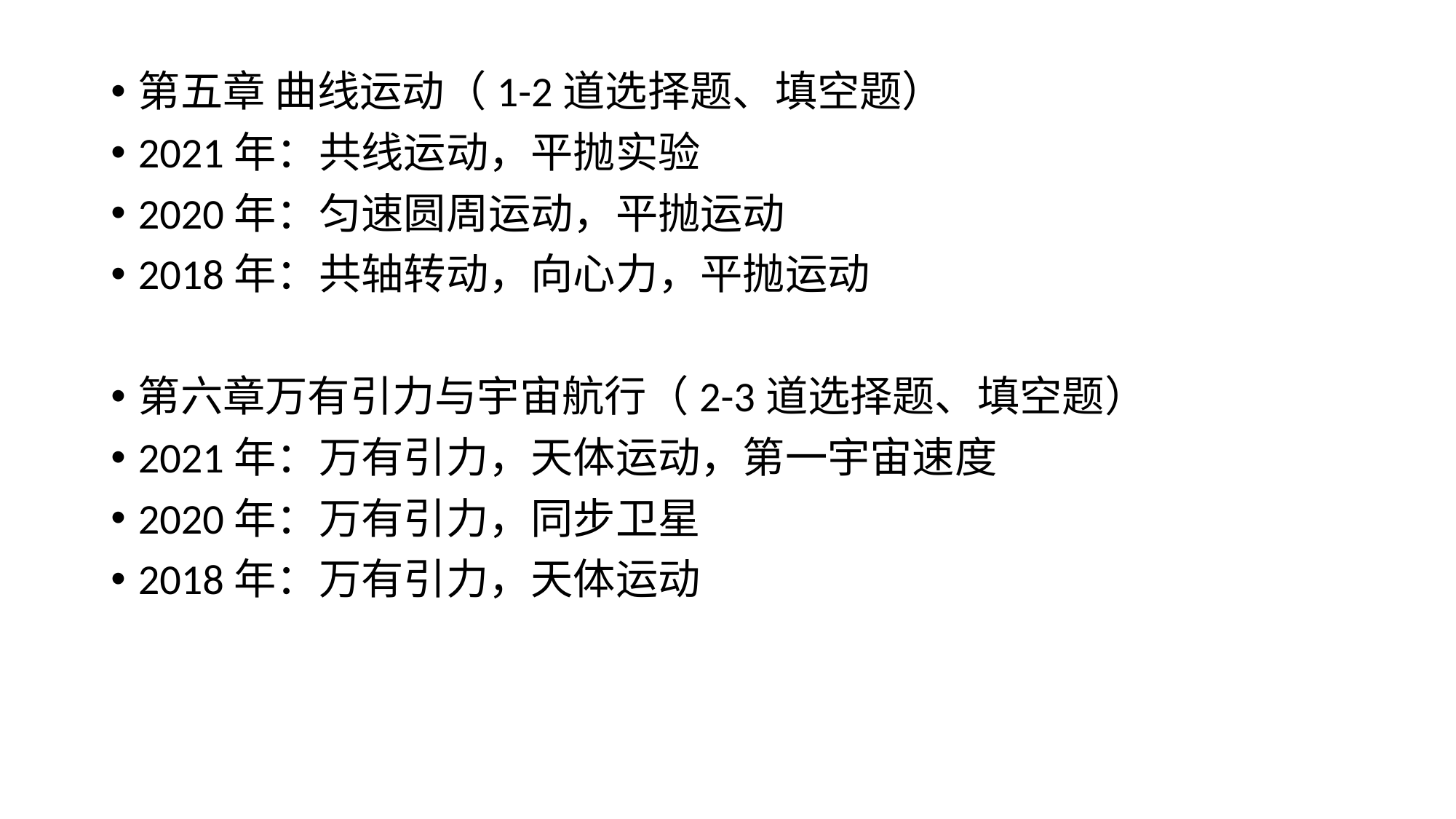

第五章 曲线运动（1-2道选择题、填空题）
2021年：共线运动，平抛实验
2020年：匀速圆周运动，平抛运动
2018年：共轴转动，向心力，平抛运动

第六章万有引力与宇宙航行（2-3道选择题、填空题）
2021年：万有引力，天体运动，第一宇宙速度
2020年：万有引力，同步卫星
2018年：万有引力，天体运动